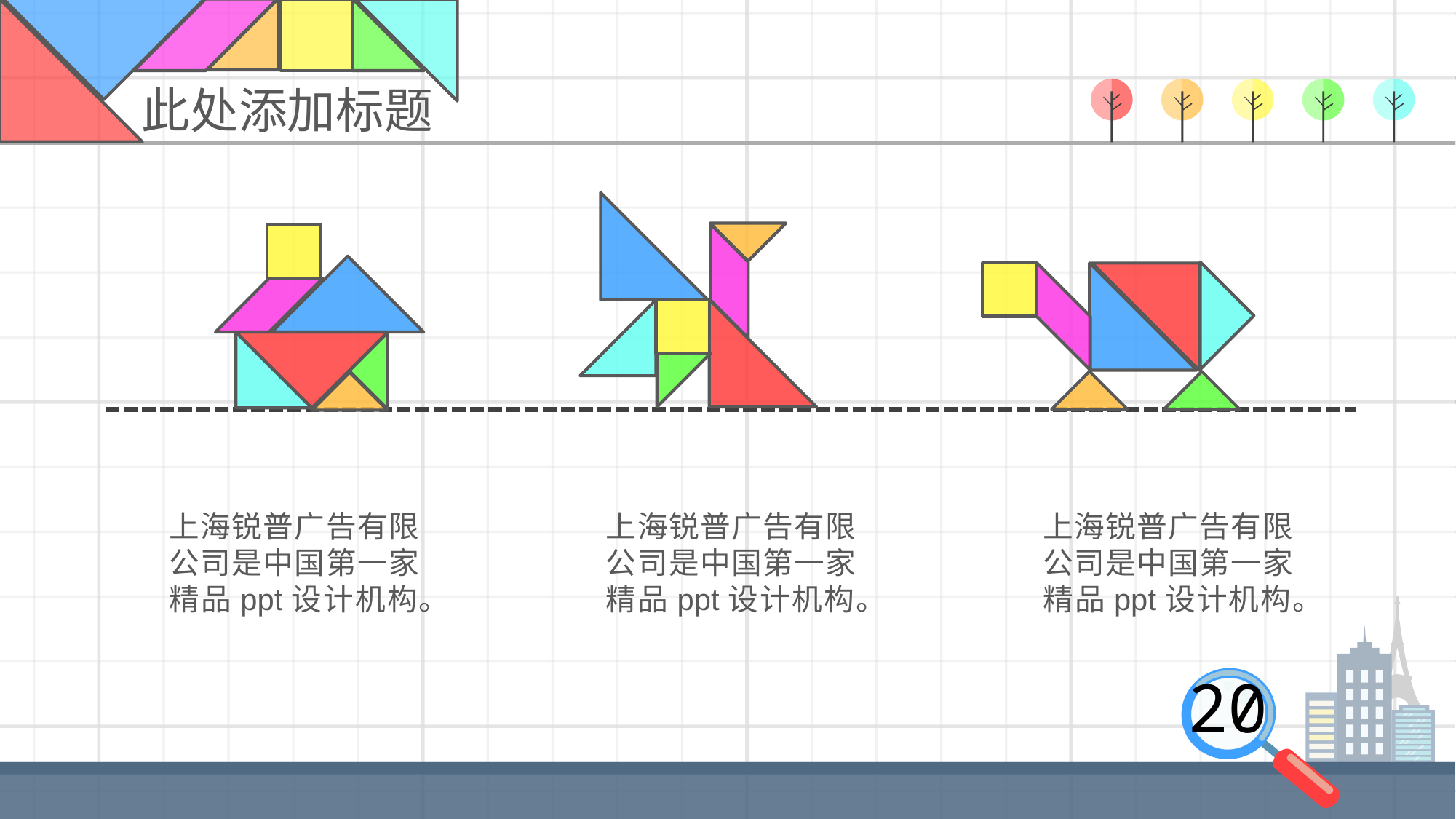

此处添加标题

上海锐普广告有限公司是中国第一家精品ppt设计机构。
上海锐普广告有限公司是中国第一家精品ppt设计机构。
上海锐普广告有限公司是中国第一家精品ppt设计机构。
20